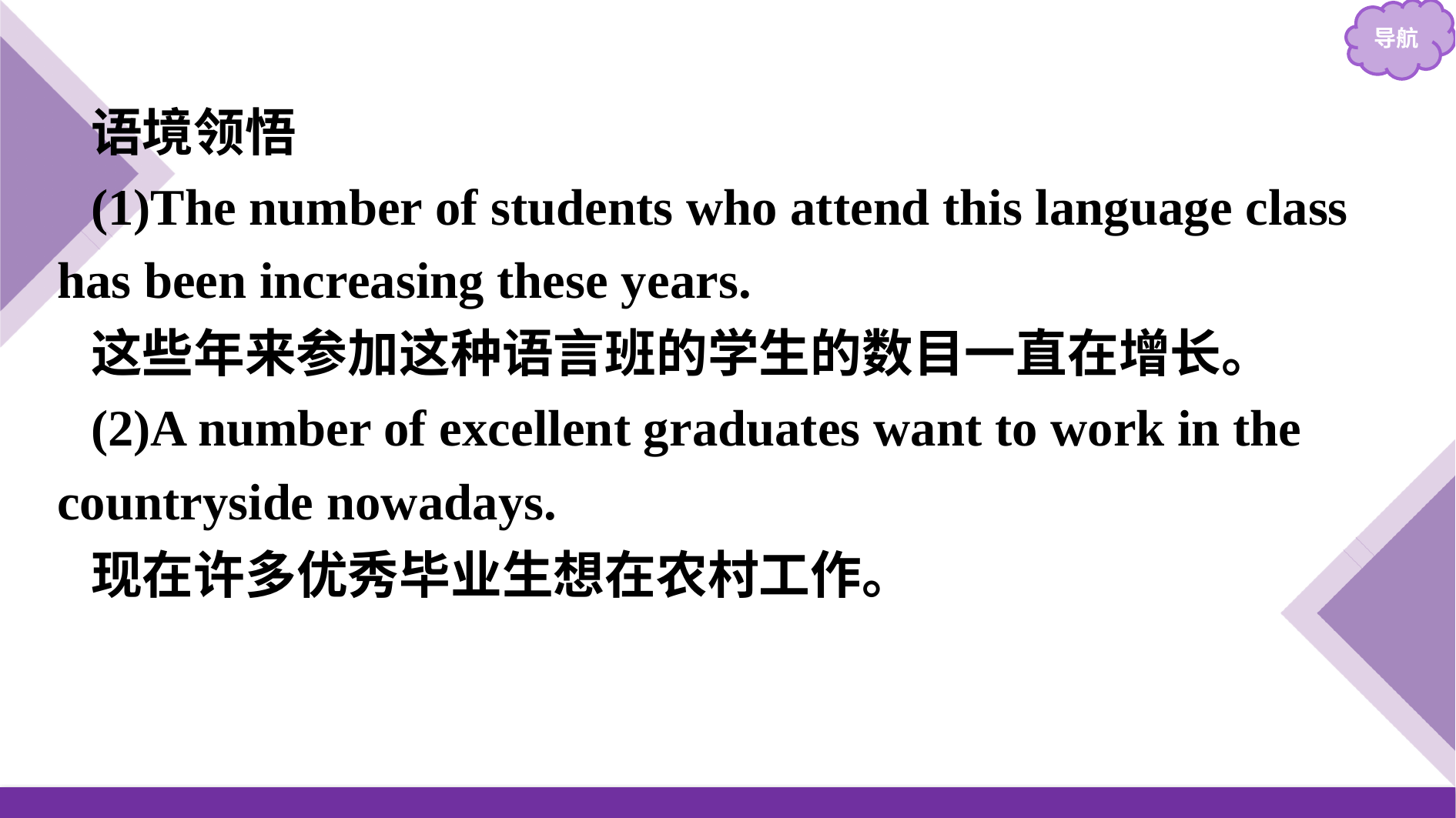

语境领悟
(1)The number of students who attend this language class has been increasing these years.
这些年来参加这种语言班的学生的数目一直在增长。
(2)A number of excellent graduates want to work in the countryside nowadays.
现在许多优秀毕业生想在农村工作。